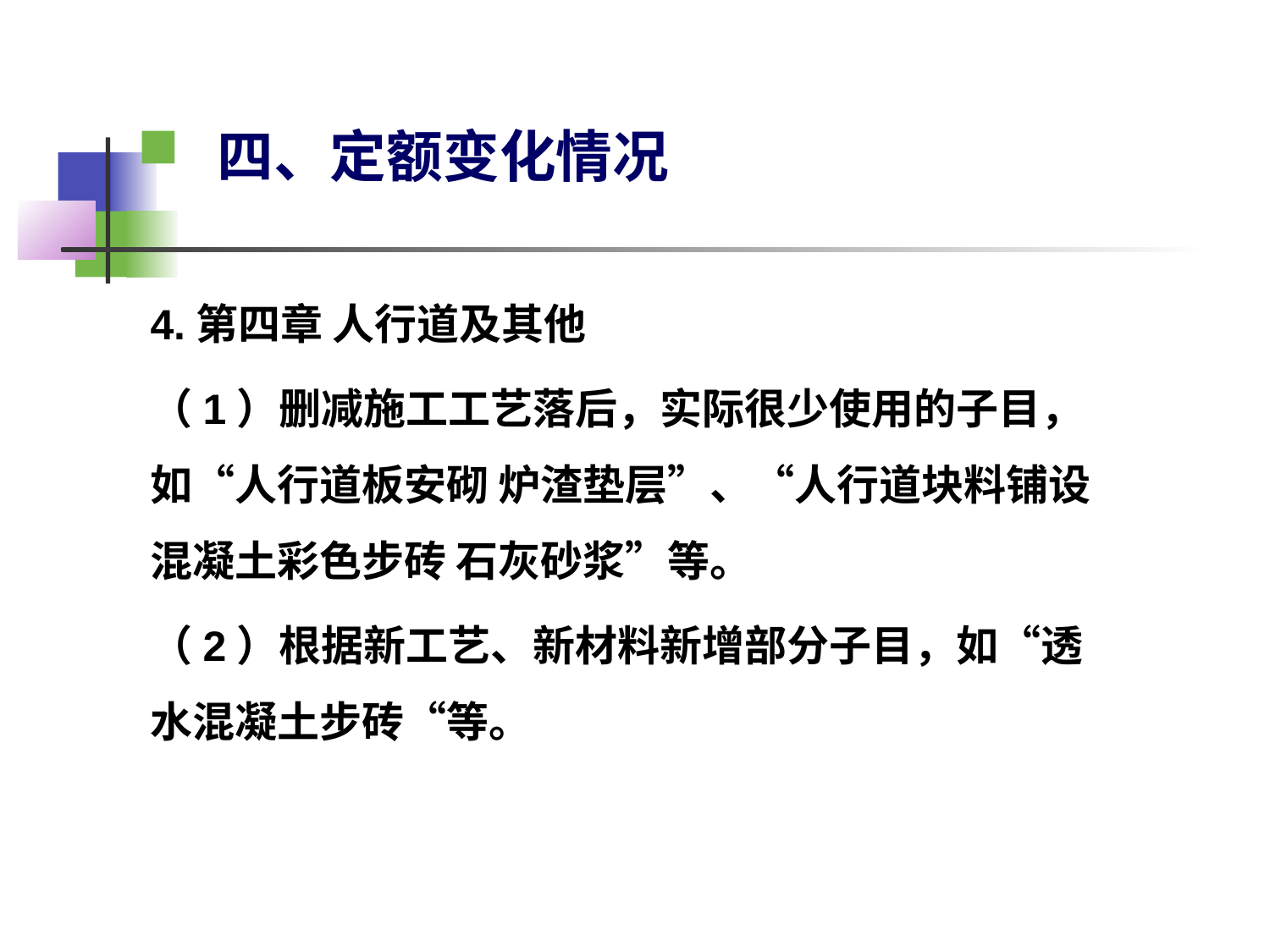

# 四、定额变化情况
4.第四章 人行道及其他
（1）删减施工工艺落后，实际很少使用的子目，如“人行道板安砌 炉渣垫层”、“人行道块料铺设 混凝土彩色步砖 石灰砂浆”等。
（2）根据新工艺、新材料新增部分子目，如“透水混凝土步砖“等。